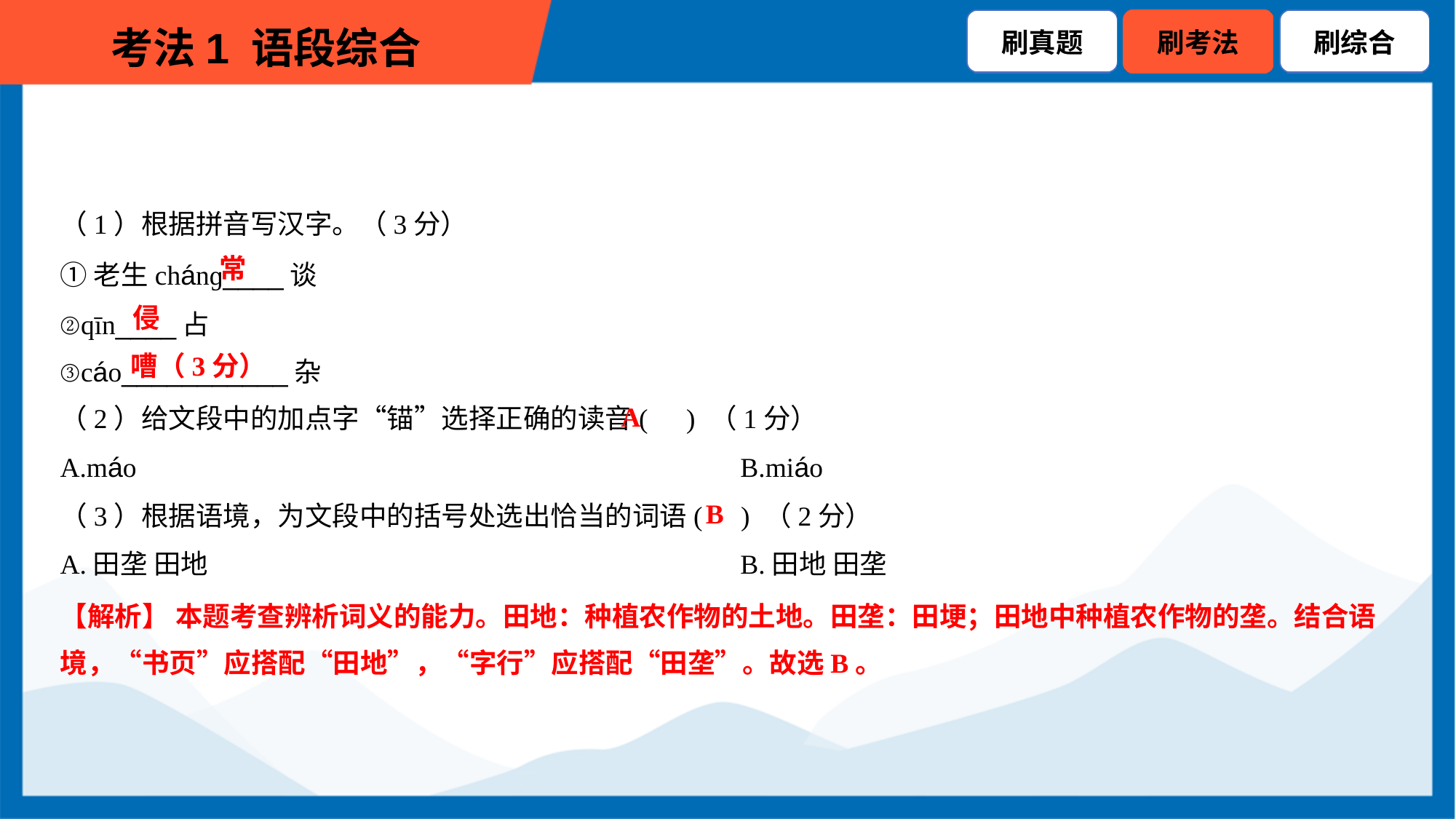

（1）根据拼音写汉字。（3分）
常
①老生chánɡ____谈
②qīn____占
③cáo___________杂
侵
嘈（3分）
A
（2）给文段中的加点字“锚”选择正确的读音(     ) （1分）
A.máo	B.miáo
B
（3）根据语境，为文段中的括号处选出恰当的词语(     ) （2分）
A.田垄 田地	B.田地 田垄
【解析】 本题考查辨析词义的能力。田地：种植农作物的土地。田垄：田埂；田地中种植农作物的垄。结合语
境，“书页”应搭配“田地”，“字行”应搭配“田垄”。故选B。